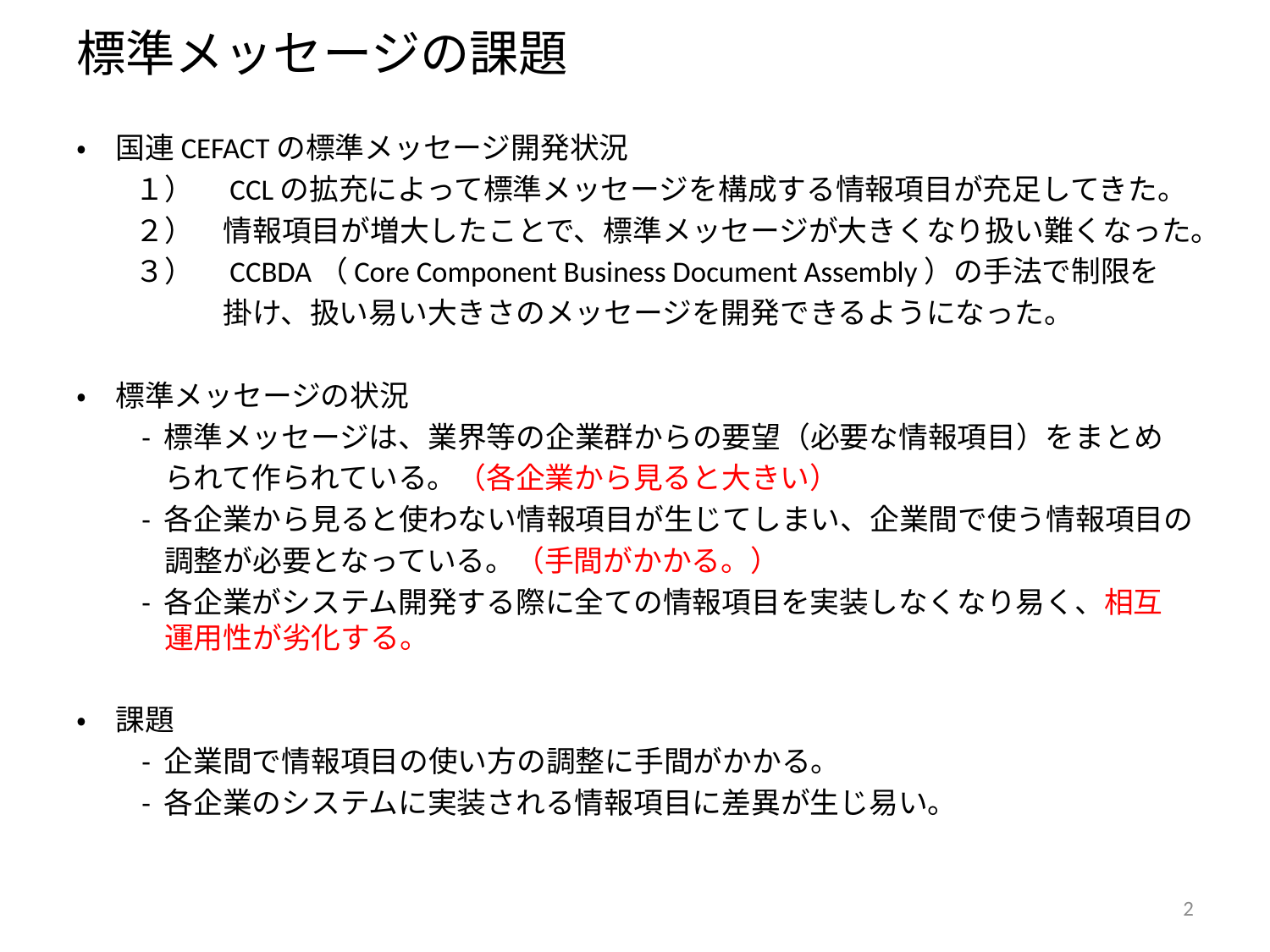

# 標準メッセージの課題
・　国連CEFACTの標準メッセージ開発状況
　　１）　CCLの拡充によって標準メッセージを構成する情報項目が充足してきた。
　　２）　情報項目が増大したことで、標準メッセージが大きくなり扱い難くなった。
　　３）　CCBDA（Core Component Business Document Assembly）の手法で制限を
　　　　　掛け、扱い易い大きさのメッセージを開発できるようになった。

・　標準メッセージの状況
　　- 標準メッセージは、業界等の企業群からの要望（必要な情報項目）をまとめ
　　　られて作られている。（各企業から見ると大きい）
　　- 各企業から見ると使わない情報項目が生じてしまい、企業間で使う情報項目の
　　　調整が必要となっている。（手間がかかる。）
　　- 各企業がシステム開発する際に全ての情報項目を実装しなくなり易く、相互
　　　運用性が劣化する。

・　課題
　　- 企業間で情報項目の使い方の調整に手間がかかる。
　　- 各企業のシステムに実装される情報項目に差異が生じ易い。

2